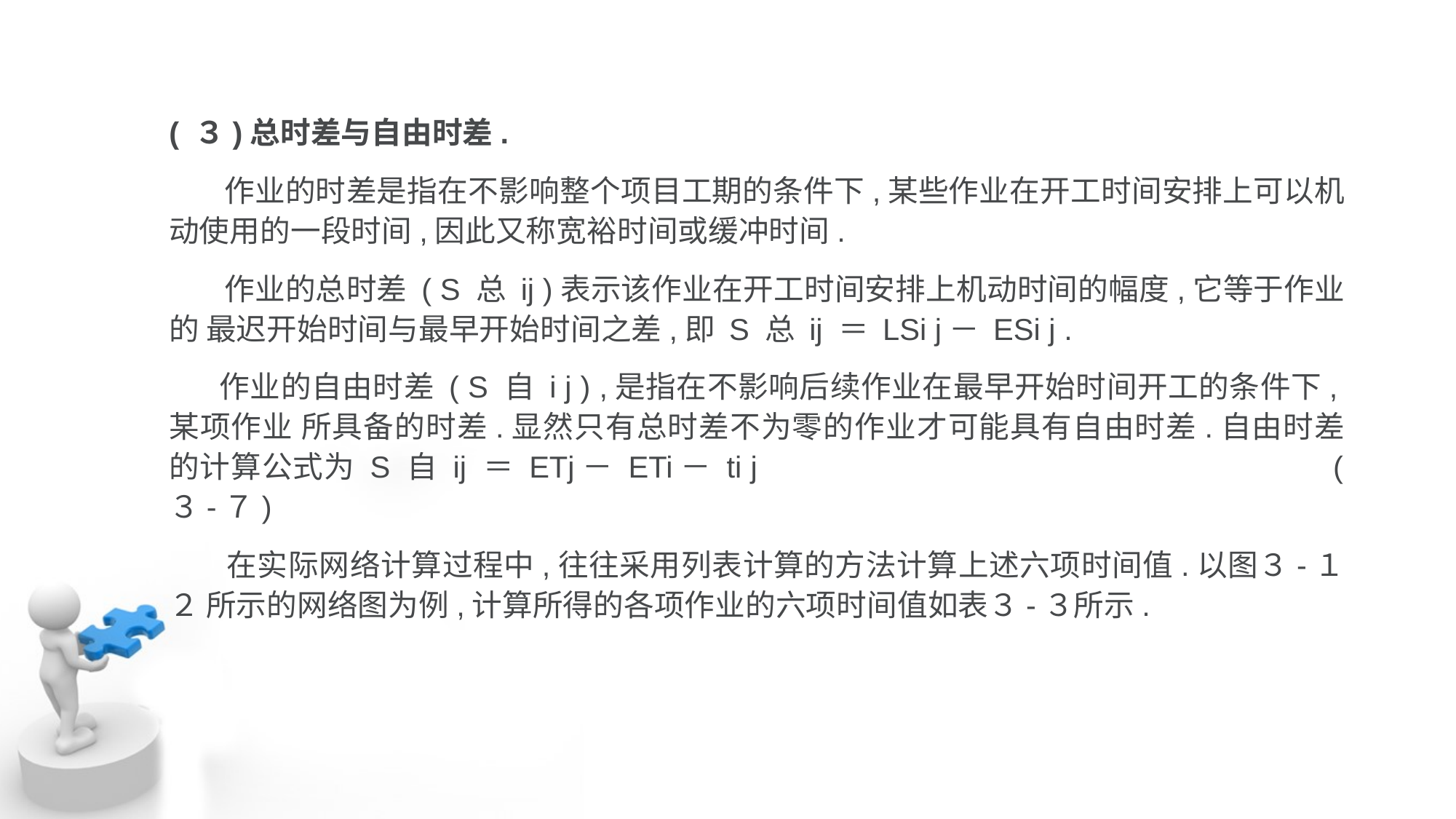

( ３)总时差与自由时差.
       作业的时差是指在不影响整个项目工期的条件下,某些作业在开工时间安排上可以机 动使用的一段时间,因此又称宽裕时间或缓冲时间.
       作业的总时差 ( S 总 ij )表示该作业在开工时间安排上机动时间的幅度,它等于作业的 最迟开始时间与最早开始时间之差,即 S 总 ij ＝ LSi j－ ESi j .
      作业的自由时差 ( S 自 i j ) ,是指在不影响后续作业在最早开始时间开工的条件下,某项作业 所具备的时差.显然只有总时差不为零的作业才可能具有自由时差.自由时差的计算公式为 S 自 ij ＝ ETj－ ETi－ ti j                                                                ( ３-７)
       在实际网络计算过程中,往往采用列表计算的方法计算上述六项时间值.以图３-１２ 所示的网络图为例,计算所得的各项作业的六项时间值如表３-３所示.